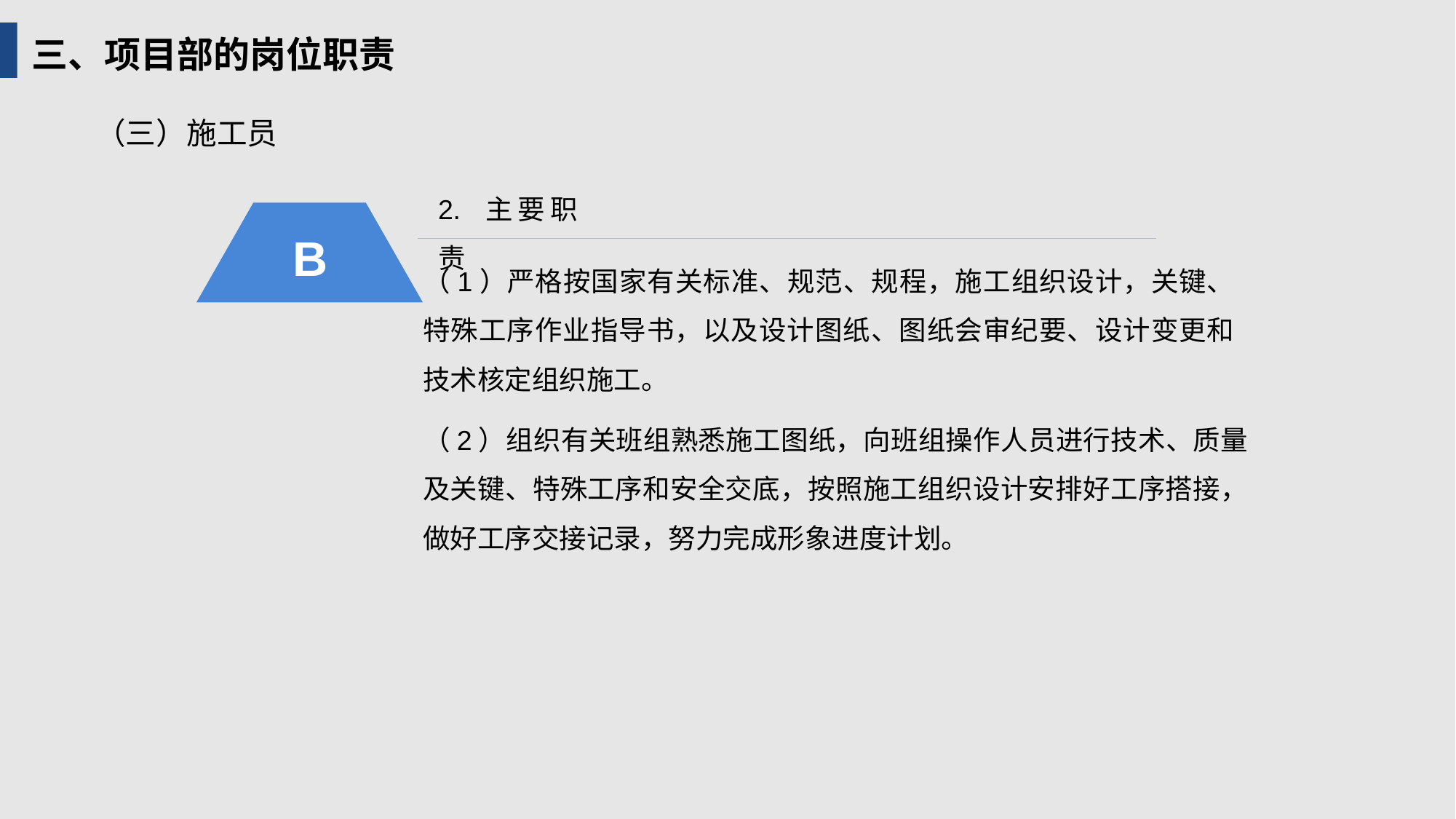

三、项目部的岗位职责
（三）施工员
2. 主要职责

B
（1）严格按国家有关标准、规范、规程，施工组织设计，关键、特殊工序作业指导书，以及设计图纸、图纸会审纪要、设计变更和技术核定组织施工。
（2）组织有关班组熟悉施工图纸，向班组操作人员进行技术、质量及关键、特殊工序和安全交底，按照施工组织设计安排好工序搭接，做好工序交接记录，努力完成形象进度计划。